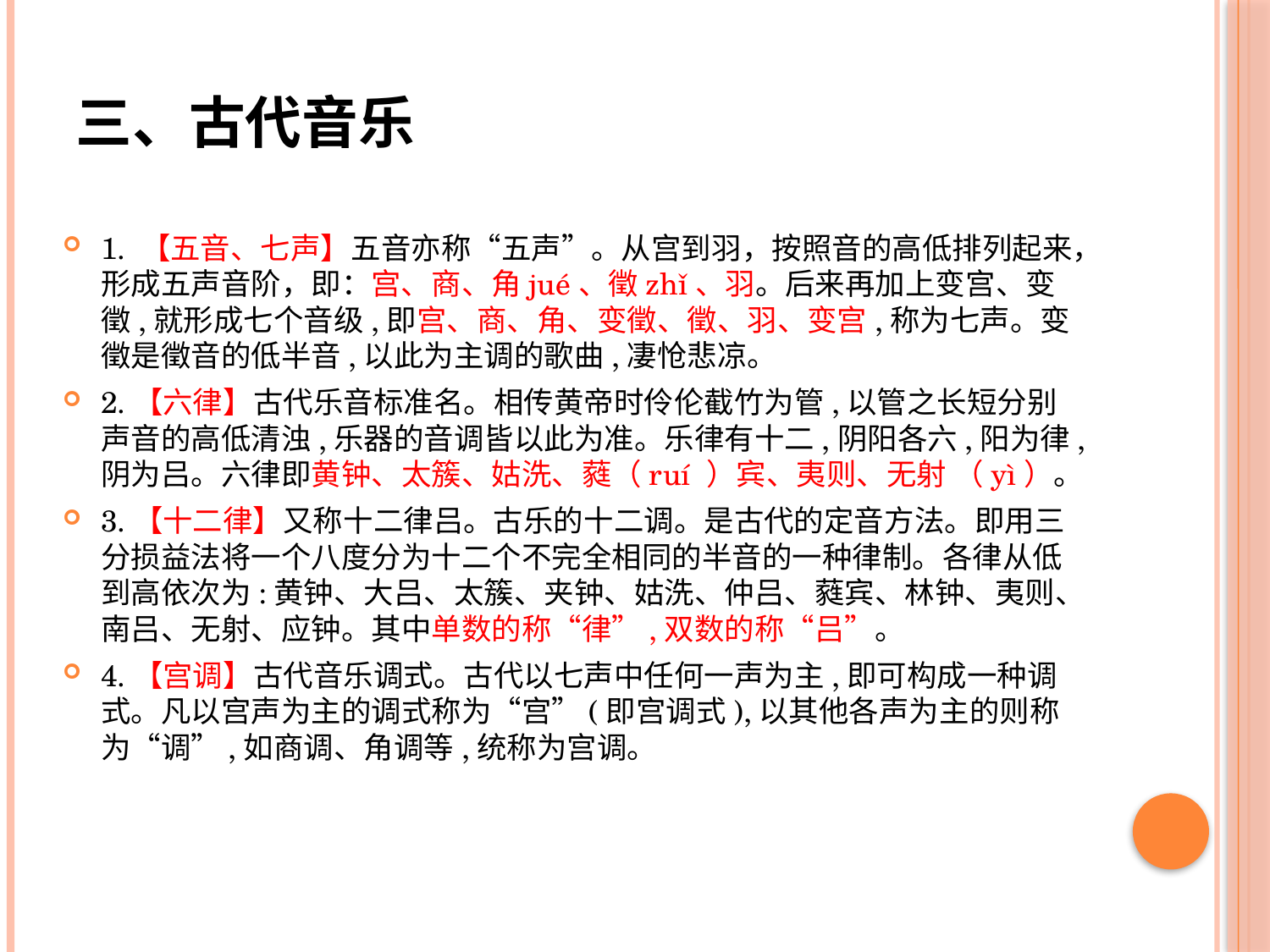

# 三、古代音乐

1. 【五音、七声】五音亦称“五声”。从宫到羽，按照音的高低排列起来，形成五声音阶，即：宫、商、角jué、徵zhǐ、羽。后来再加上变宫、变徵,就形成七个音级,即宫、商、角、变徵、徵、羽、变宫,称为七声。变徵是徵音的低半音,以此为主调的歌曲,凄怆悲凉。
2.【六律】古代乐音标准名。相传黄帝时伶伦截竹为管,以管之长短分别声音的高低清浊,乐器的音调皆以此为准。乐律有十二,阴阳各六,阳为律,阴为吕。六律即黄钟、太簇、姑洗、蕤（ruí ）宾、夷则、无射 （yì）。
3.【十二律】又称十二律吕。古乐的十二调。是古代的定音方法。即用三分损益法将一个八度分为十二个不完全相同的半音的一种律制。各律从低到高依次为:黄钟、大吕、太簇、夹钟、姑洗、仲吕、蕤宾、林钟、夷则、南吕、无射、应钟。其中单数的称“律”,双数的称“吕”。
4.【宫调】古代音乐调式。古代以七声中任何一声为主,即可构成一种调式。凡以宫声为主的调式称为“宫”(即宫调式),以其他各声为主的则称为“调”,如商调、角调等,统称为宫调。